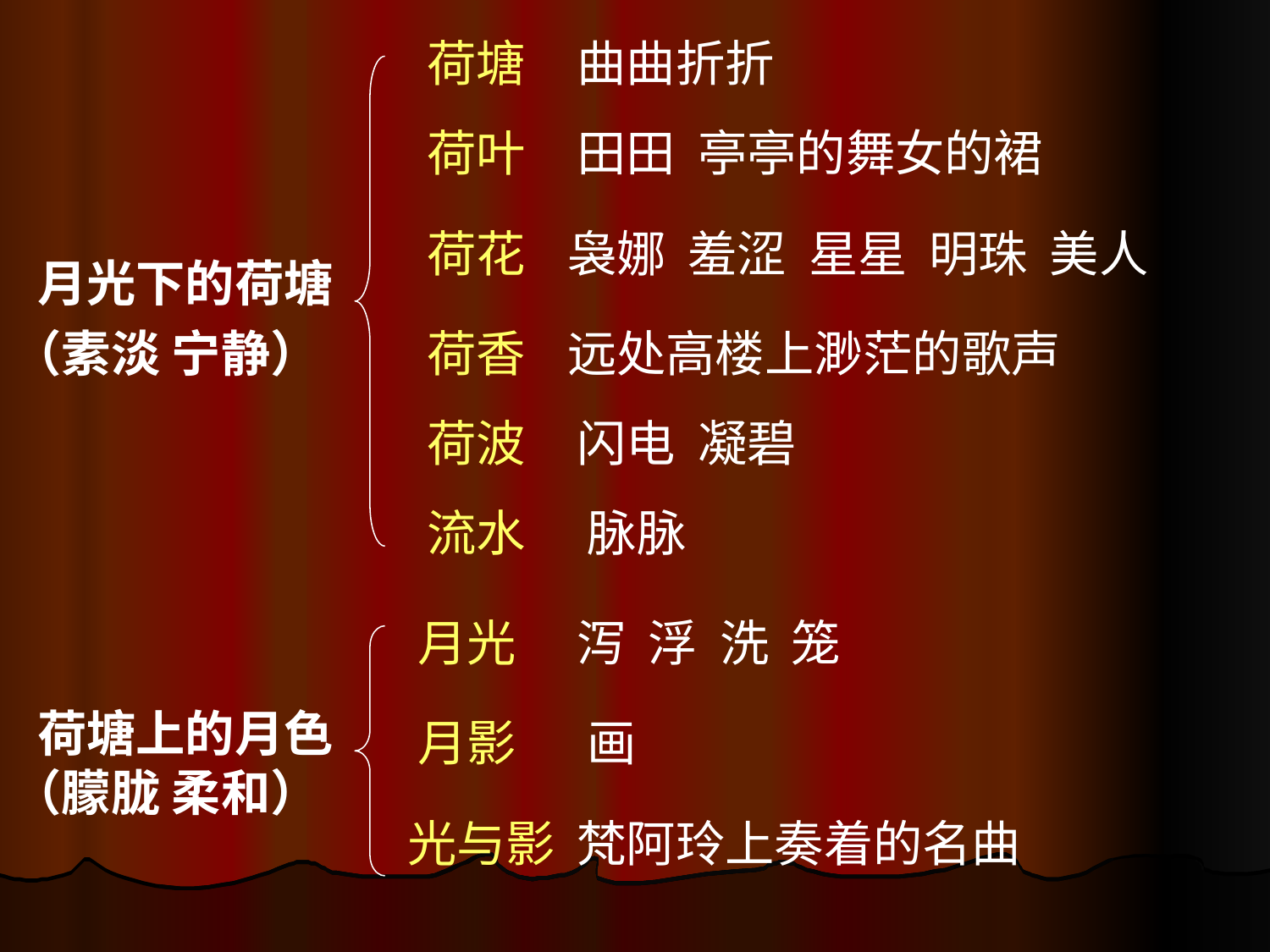

荷塘
曲曲折折

荷叶
田田  亭亭的舞女的裙
荷花
袅娜  羞涩  星星  明珠  美人
# 月光下的荷塘
（素淡 宁静）
荷香
远处高楼上渺茫的歌声
荷波
闪电  凝碧
流水
脉脉
月光
泻  浮  洗  笼

荷塘上的月色
月影
画
（朦胧 柔和）
光与影
梵阿玲上奏着的名曲